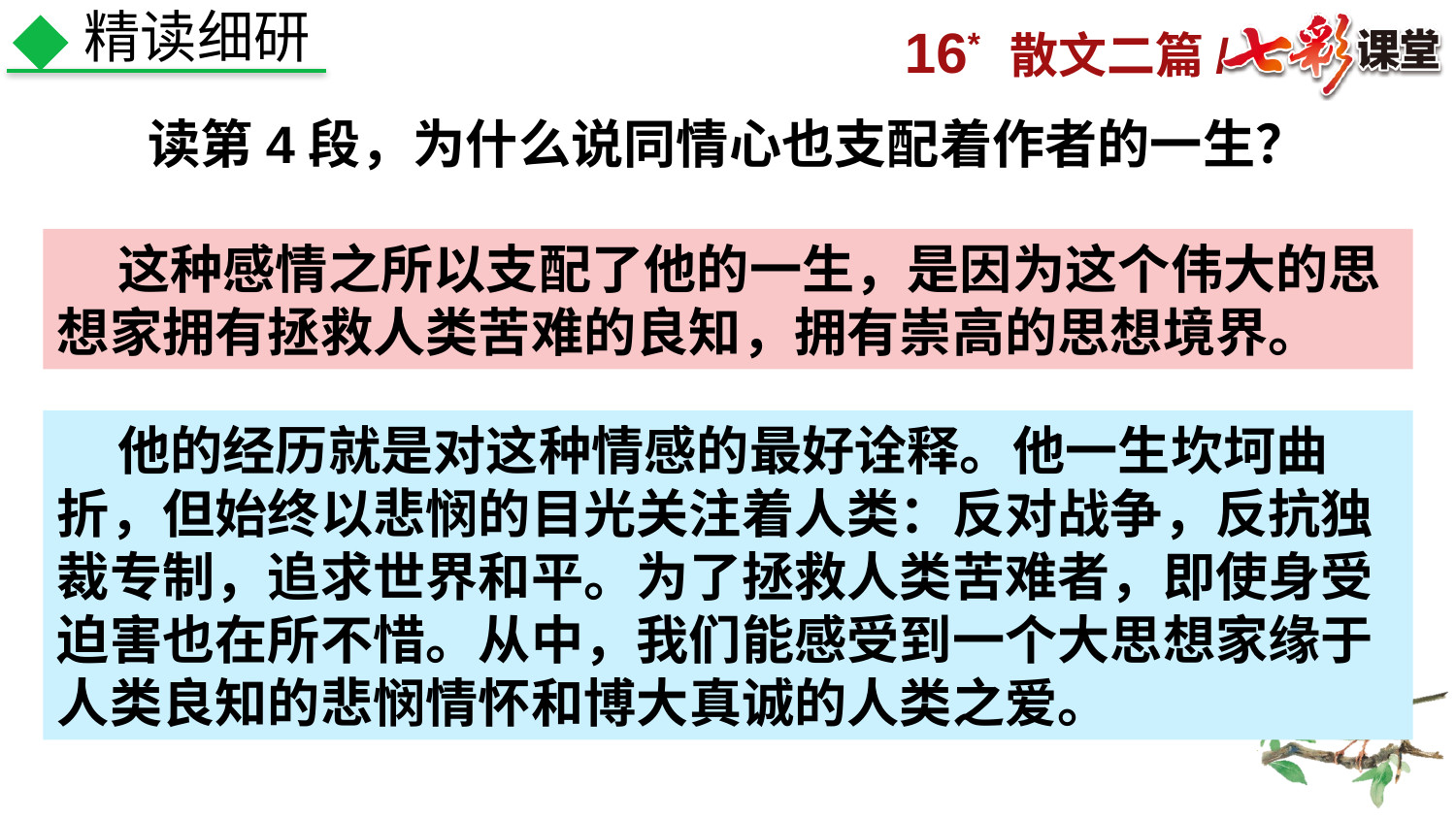

精读细研

读第4段，为什么说同情心也支配着作者的一生？
    这种感情之所以支配了他的一生，是因为这个伟大的思想家拥有拯救人类苦难的良知，拥有崇高的思想境界。
    他的经历就是对这种情感的最好诠释。他一生坎坷曲折，但始终以悲悯的目光关注着人类：反对战争，反抗独裁专制，追求世界和平。为了拯救人类苦难者，即使身受迫害也在所不惜。从中，我们能感受到一个大思想家缘于人类良知的悲悯情怀和博大真诚的人类之爱。